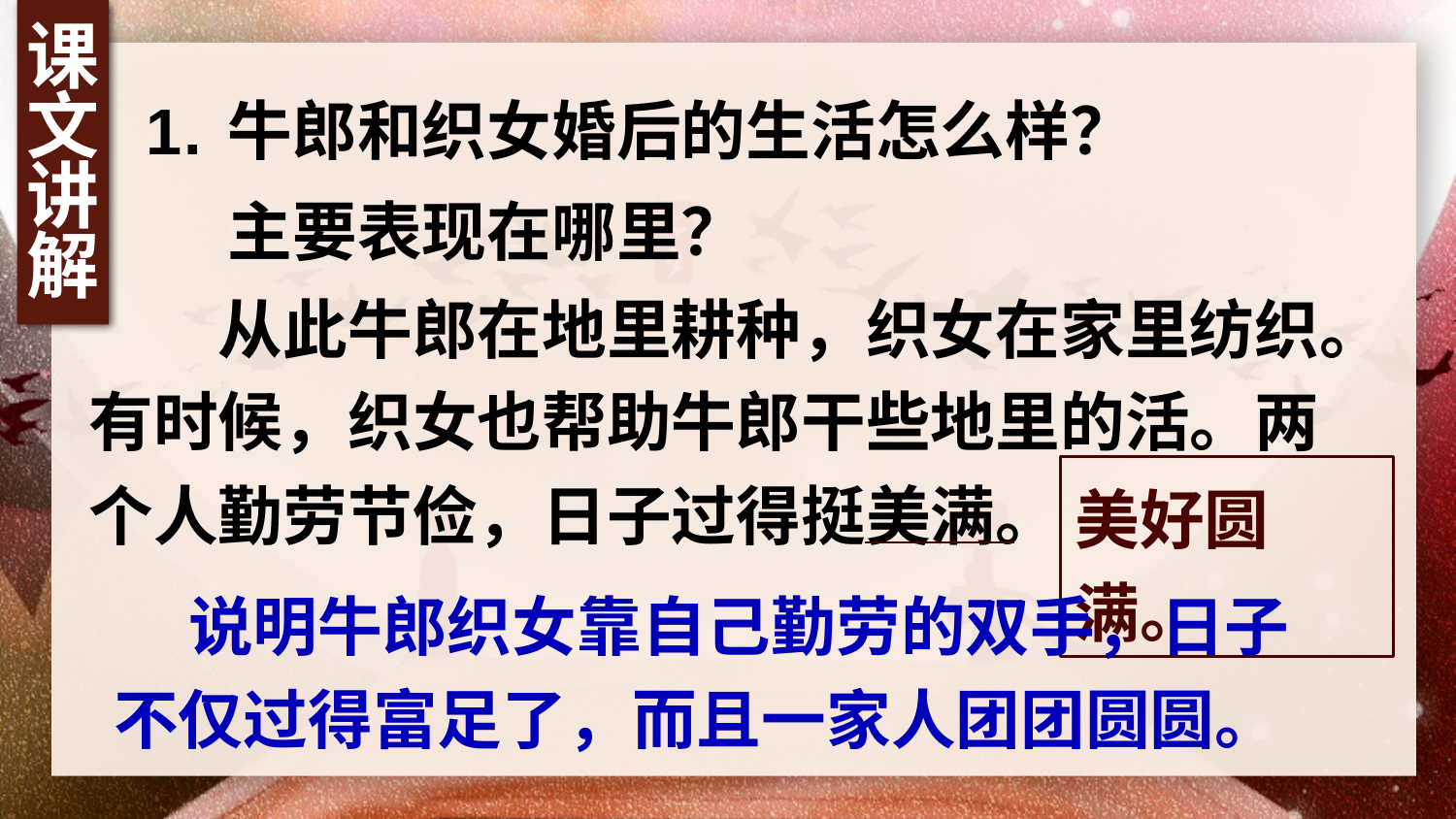

课文讲解
牛郎和织女婚后的生活怎么样？主要表现在哪里？
　　从此牛郎在地里耕种，织女在家里纺织。有时候，织女也帮助牛郎干些地里的活。两个人勤劳节俭，日子过得挺美满。
美好圆满。
    说明牛郎织女靠自己勤劳的双手，日子不仅过得富足了，而且一家人团团圆圆。